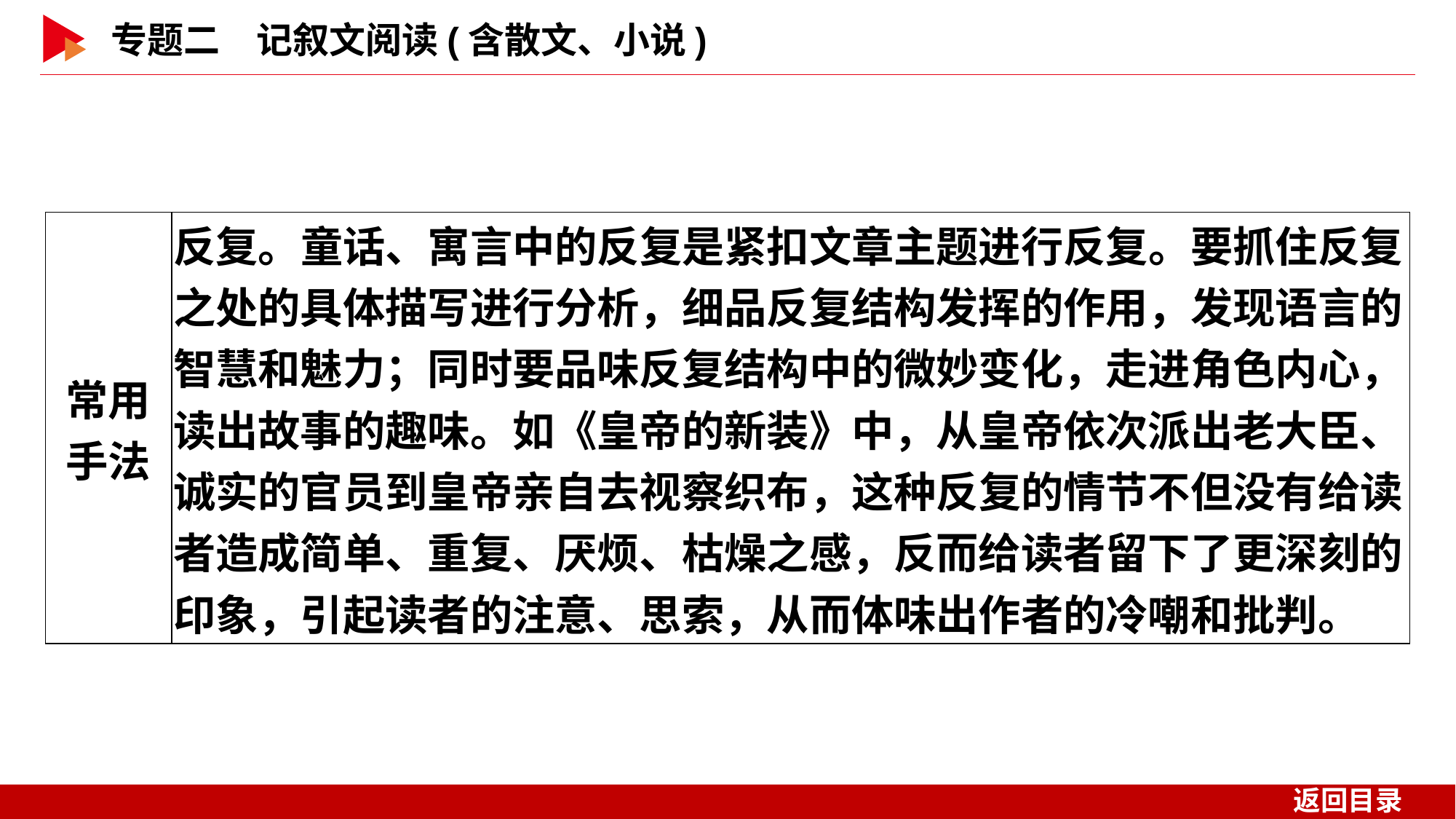

| 常用 手法 | 反复。童话、寓言中的反复是紧扣文章主题进行反复。要抓住反复之处的具体描写进行分析，细品反复结构发挥的作用，发现语言的智慧和魅力；同时要品味反复结构中的微妙变化，走进角色内心，读出故事的趣味。如《皇帝的新装》中，从皇帝依次派出老大臣、诚实的官员到皇帝亲自去视察织布，这种反复的情节不但没有给读者造成简单、重复、厌烦、枯燥之感，反而给读者留下了更深刻的印象，引起读者的注意、思索，从而体味出作者的冷嘲和批判。 |
| --- | --- |